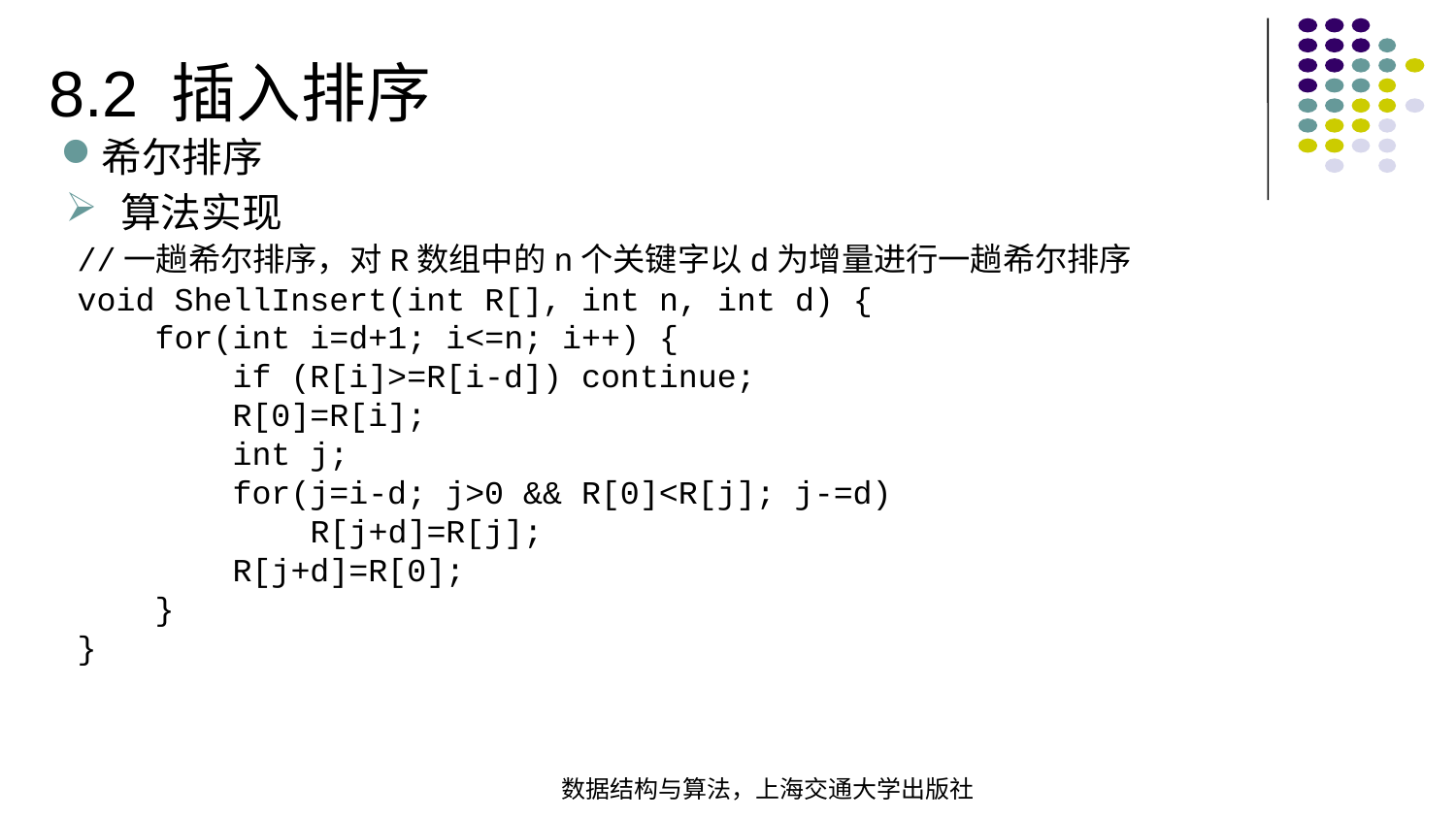

8.2 插入排序
希尔排序
算法实现
//一趟希尔排序，对R数组中的n个关键字以d为增量进行一趟希尔排序void ShellInsert(int R[], int n, int d) {    for(int i=d+1; i<=n; i++) {        if (R[i]>=R[i-d]) continue;        R[0]=R[i];        int j;        for(j=i-d; j>0 && R[0]<R[j]; j-=d)            R[j+d]=R[j];        R[j+d]=R[0];    }}